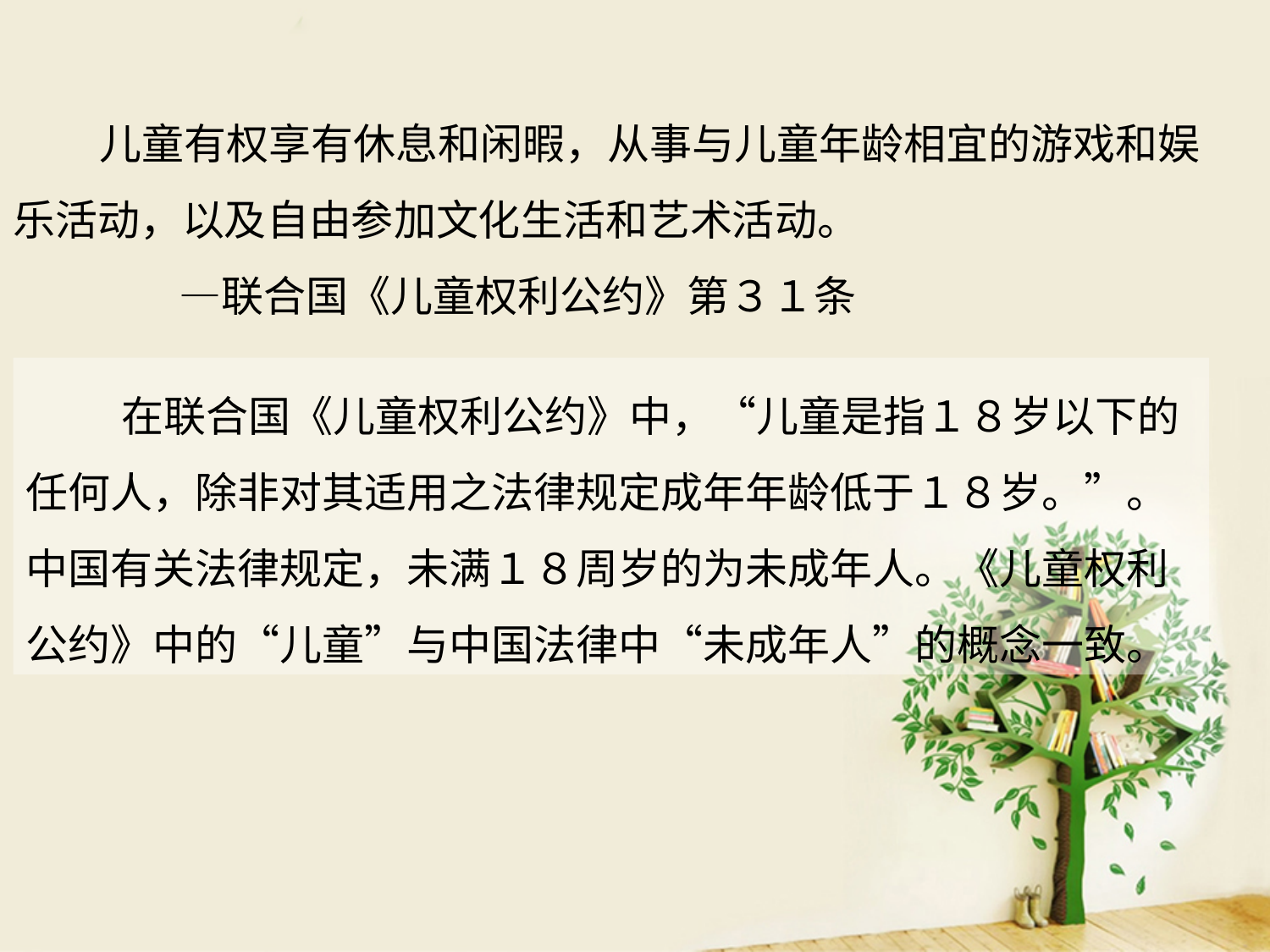

# 儿童有权享有休息和闲暇，从事与儿童年龄相宜的游戏和娱乐活动，以及自由参加文化生活和艺术活动。 　—联合国《儿童权利公约》第３１条
         在联合国《儿童权利公约》中，“儿童是指１８岁以下的任何人，除非对其适用之法律规定成年年龄低于１８岁。”。中国有关法律规定，未满１８周岁的为未成年人。《儿童权利公约》中的“儿童”与中国法律中“未成年人”的概念一致。